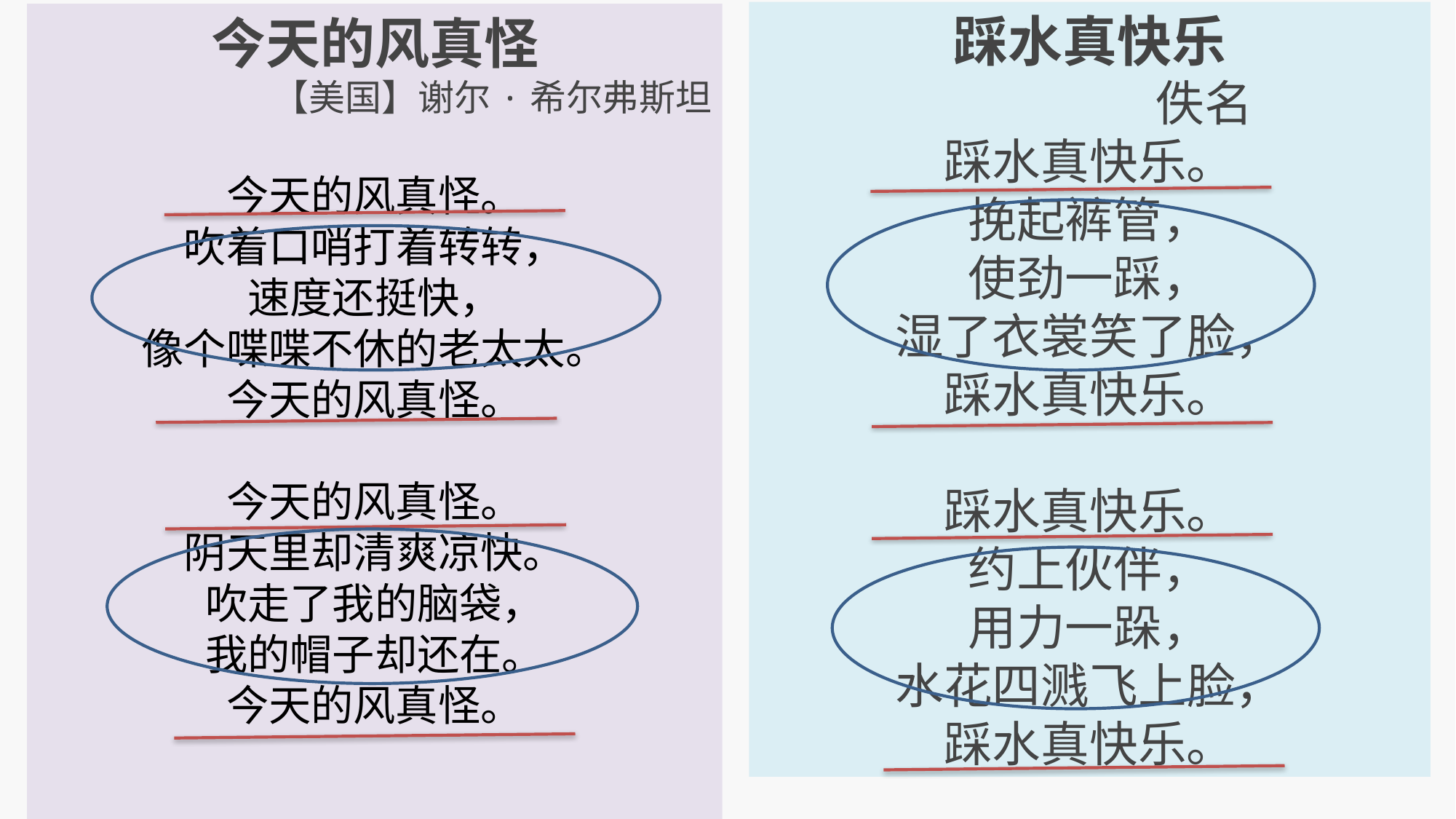

踩水真快乐
                    佚名
踩水真快乐。
挽起裤管，
使劲一踩，
湿了衣裳笑了脸，
踩水真快乐。

踩水真快乐。
约上伙伴，
用力一跺，
水花四溅飞上脸，
踩水真快乐。
今天的风真怪
【美国】谢尔·希尔弗斯坦

今天的风真怪。
吹着口哨打着转转，
速度还挺快，
像个喋喋不休的老太太。
今天的风真怪。

今天的风真怪。
阴天里却清爽凉快。
吹走了我的脑袋，
我的帽子却还在。
今天的风真怪。